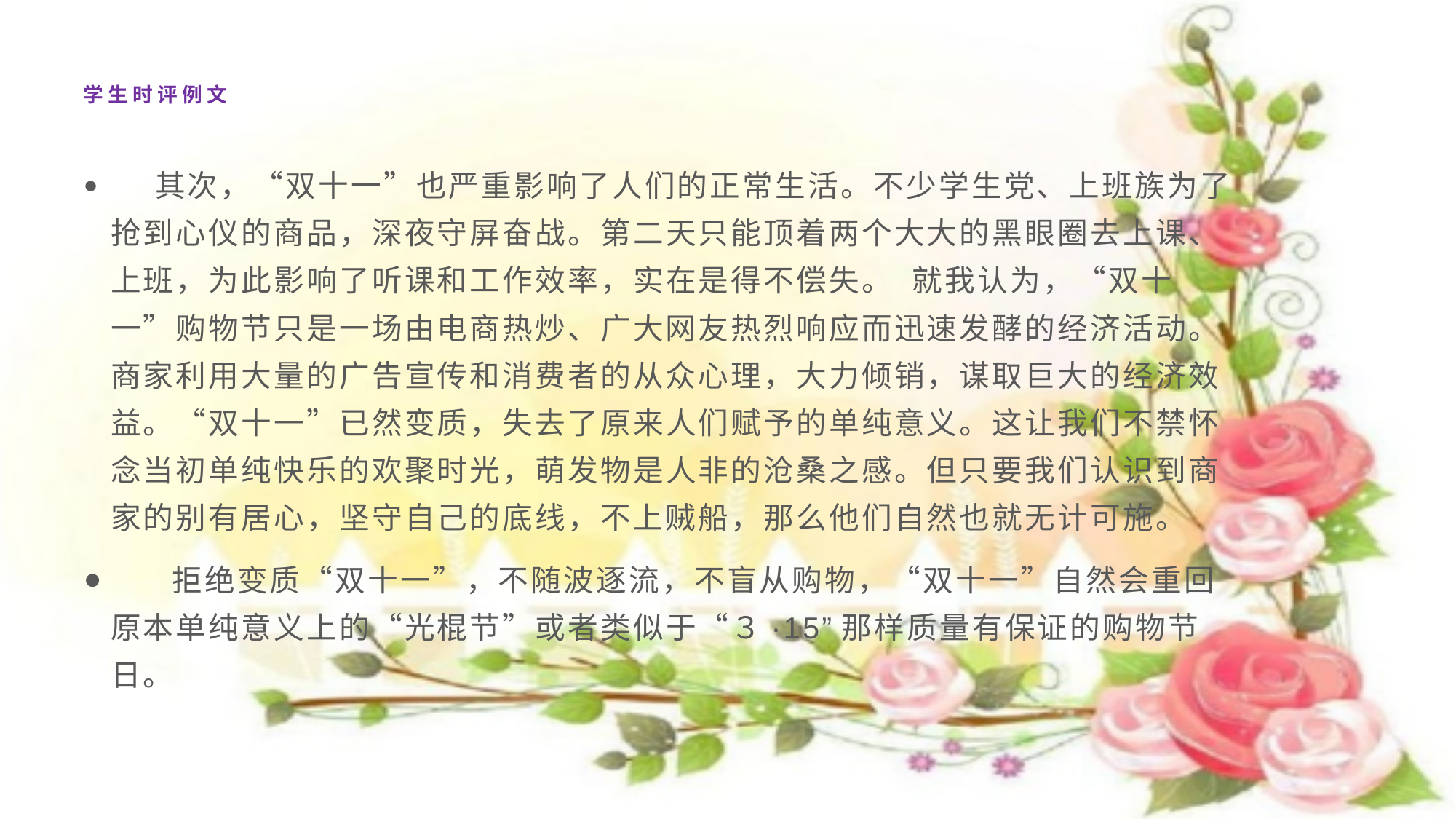

# 学生时评例文
     其次，“双十一”也严重影响了人们的正常生活。不少学生党、上班族为了抢到心仪的商品，深夜守屏奋战。第二天只能顶着两个大大的黑眼圈去上课、上班，为此影响了听课和工作效率，实在是得不偿失。  就我认为，“双十一”购物节只是一场由电商热炒、广大网友热烈响应而迅速发酵的经济活动。商家利用大量的广告宣传和消费者的从众心理，大力倾销，谋取巨大的经济效益。“双十一”已然变质，失去了原来人们赋予的单纯意义。这让我们不禁怀念当初单纯快乐的欢聚时光，萌发物是人非的沧桑之感。但只要我们认识到商家的别有居心，坚守自己的底线，不上贼船，那么他们自然也就无计可施。
      拒绝变质“双十一”，不随波逐流，不盲从购物，“双十一”自然会重回原本单纯意义上的“光棍节”或者类似于“３·15”那样质量有保证的购物节日。